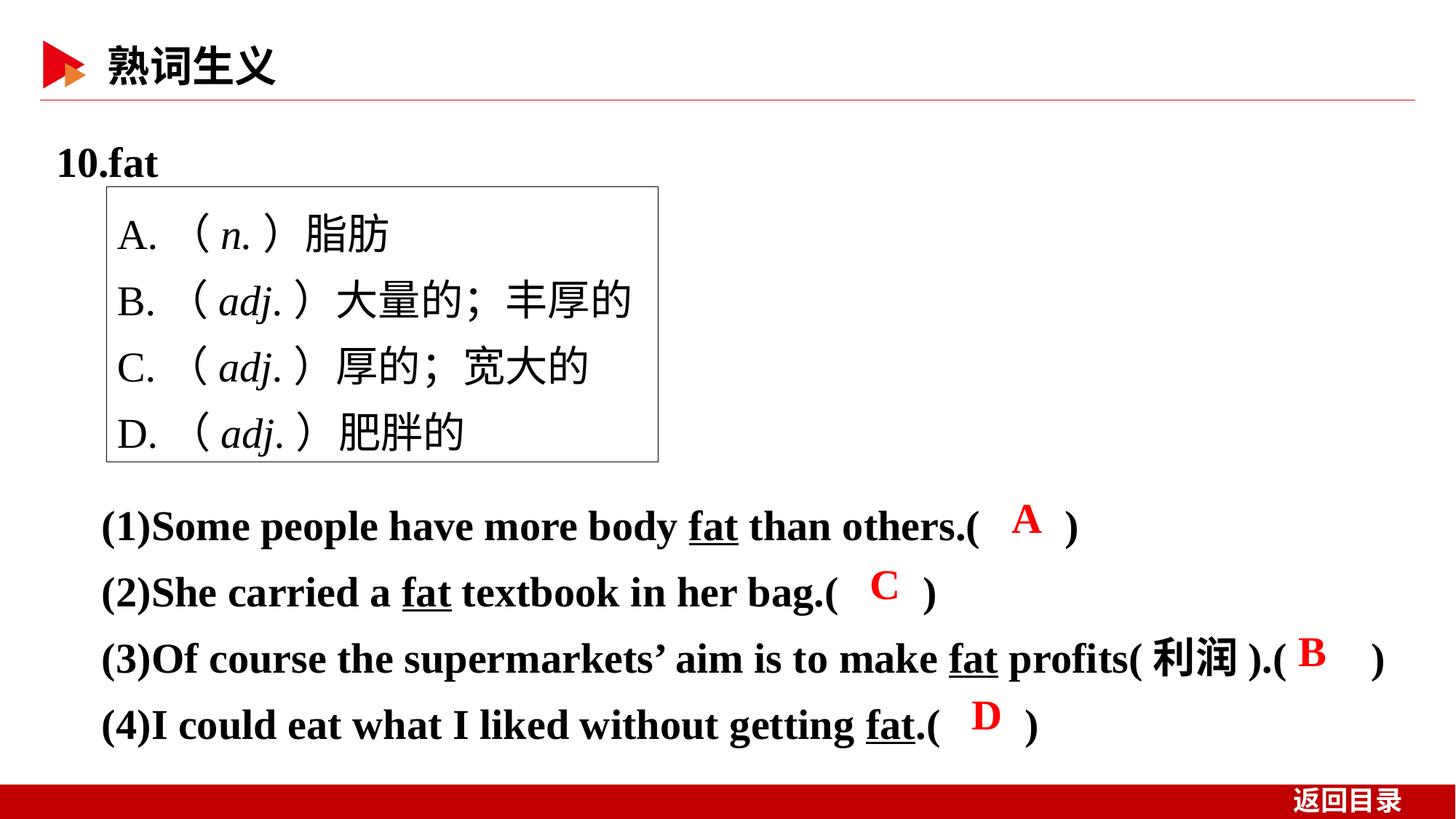

10.fat
A.（n.）脂肪
B.（adj.）大量的；丰厚的
C.（adj.）厚的；宽大的
D.（adj.）肥胖的
(1)Some people have more body fat than others.(        )
(2)She carried a fat textbook in her bag.(        )
(3)Of course the supermarkets’ aim is to make fat profits(利润).(        )
(4)I could eat what I liked without getting fat.(        )
   A
   C
   B
   D